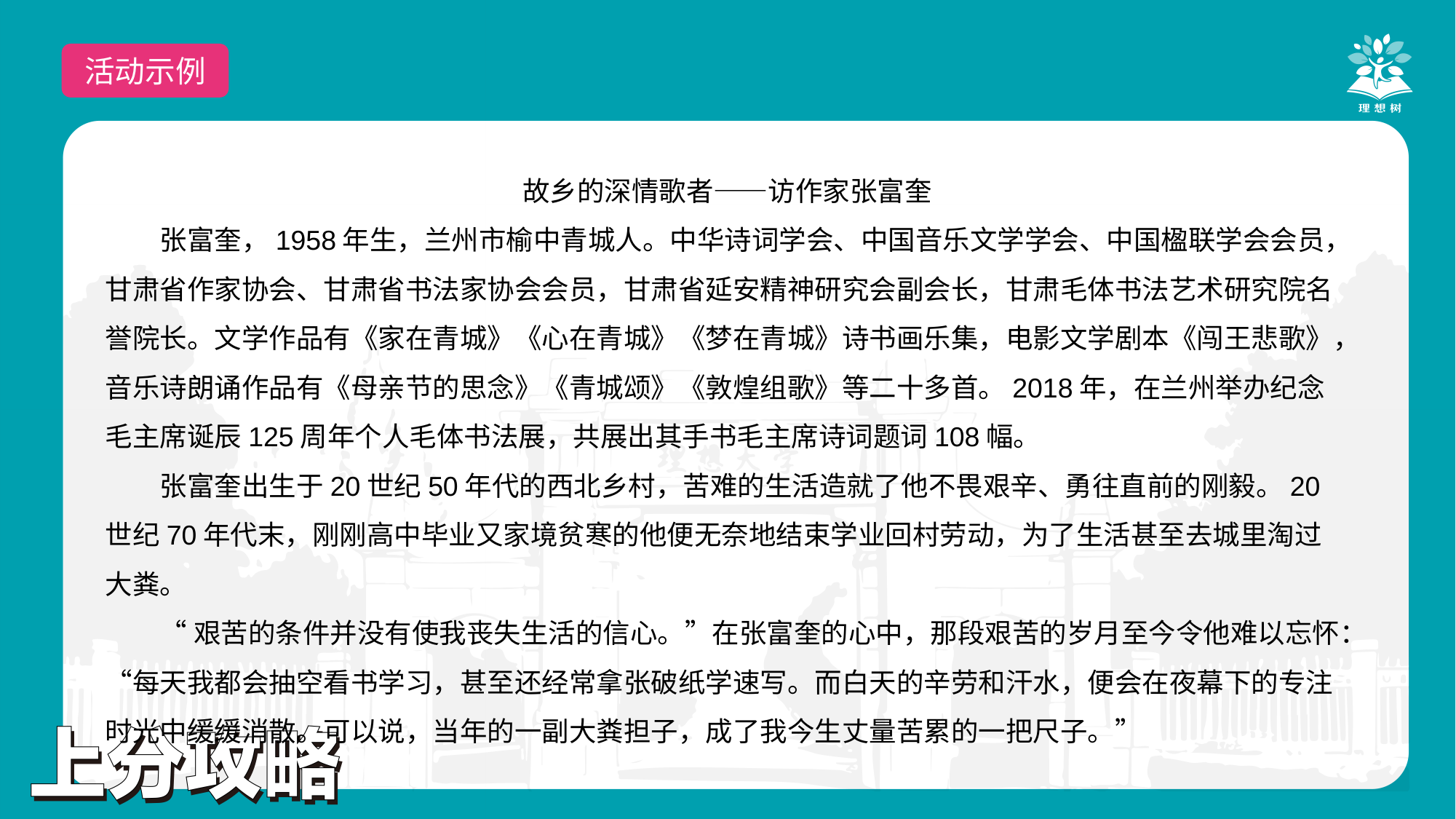

活动示例
故乡的深情歌者——访作家张富奎
张富奎，1958年生，兰州市榆中青城人。中华诗词学会、中国音乐文学学会、中国楹联学会会员，甘肃省作家协会、甘肃省书法家协会会员，甘肃省延安精神研究会副会长，甘肃毛体书法艺术研究院名誉院长。文学作品有《家在青城》《心在青城》《梦在青城》诗书画乐集，电影文学剧本《闯王悲歌》，音乐诗朗诵作品有《母亲节的思念》《青城颂》《敦煌组歌》等二十多首。2018年，在兰州举办纪念毛主席诞辰125周年个人毛体书法展，共展出其手书毛主席诗词题词108幅。
张富奎出生于20世纪50年代的西北乡村，苦难的生活造就了他不畏艰辛、勇往直前的刚毅。20世纪70年代末，刚刚高中毕业又家境贫寒的他便无奈地结束学业回村劳动，为了生活甚至去城里淘过大粪。
“艰苦的条件并没有使我丧失生活的信心。”在张富奎的心中，那段艰苦的岁月至今令他难以忘怀：“每天我都会抽空看书学习，甚至还经常拿张破纸学速写。而白天的辛劳和汗水，便会在夜幕下的专注时光中缓缓消散。可以说，当年的一副大粪担子，成了我今生丈量苦累的一把尺子。”